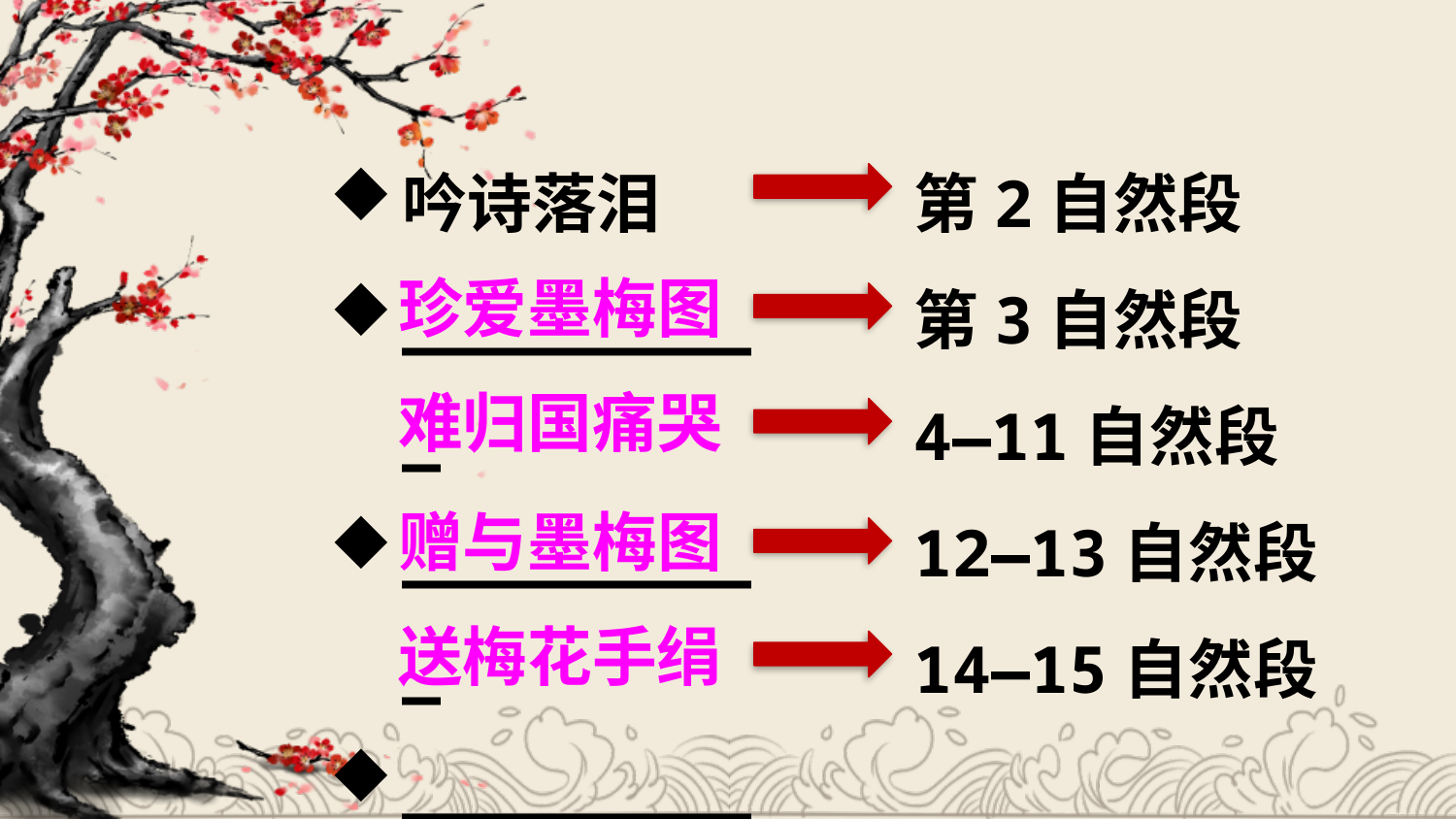

吟诗落泪
__________
__________
__________
__________
第2自然段
第3自然段
4—11自然段
12—13自然段
14—15自然段

珍爱墨梅图

难归国痛哭

赠与墨梅图

送梅花手绢